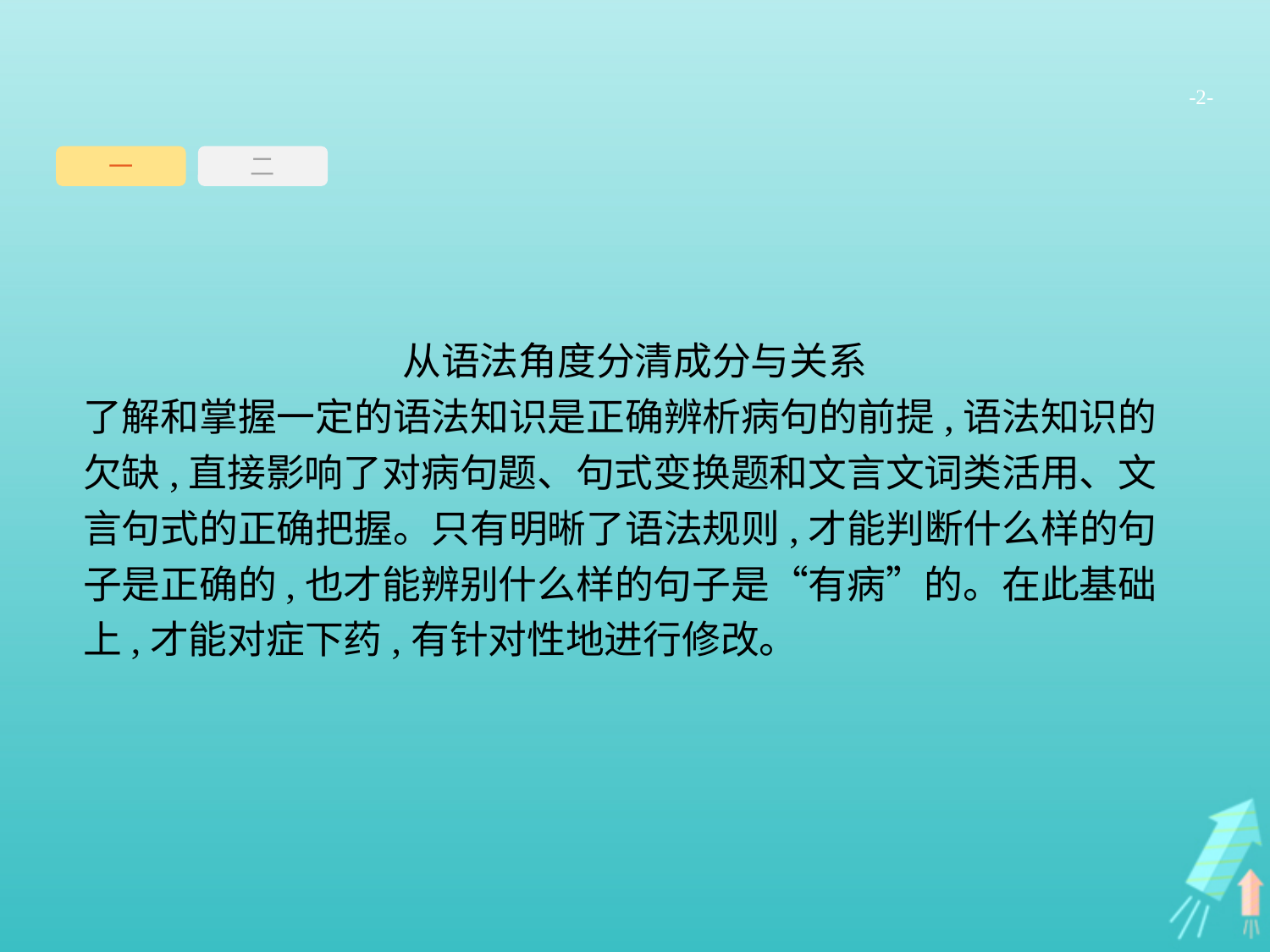

-2-
一
二
从语法角度分清成分与关系
了解和掌握一定的语法知识是正确辨析病句的前提,语法知识的欠缺,直接影响了对病句题、句式变换题和文言文词类活用、文言句式的正确把握。只有明晰了语法规则,才能判断什么样的句子是正确的,也才能辨别什么样的句子是“有病”的。在此基础上,才能对症下药,有针对性地进行修改。